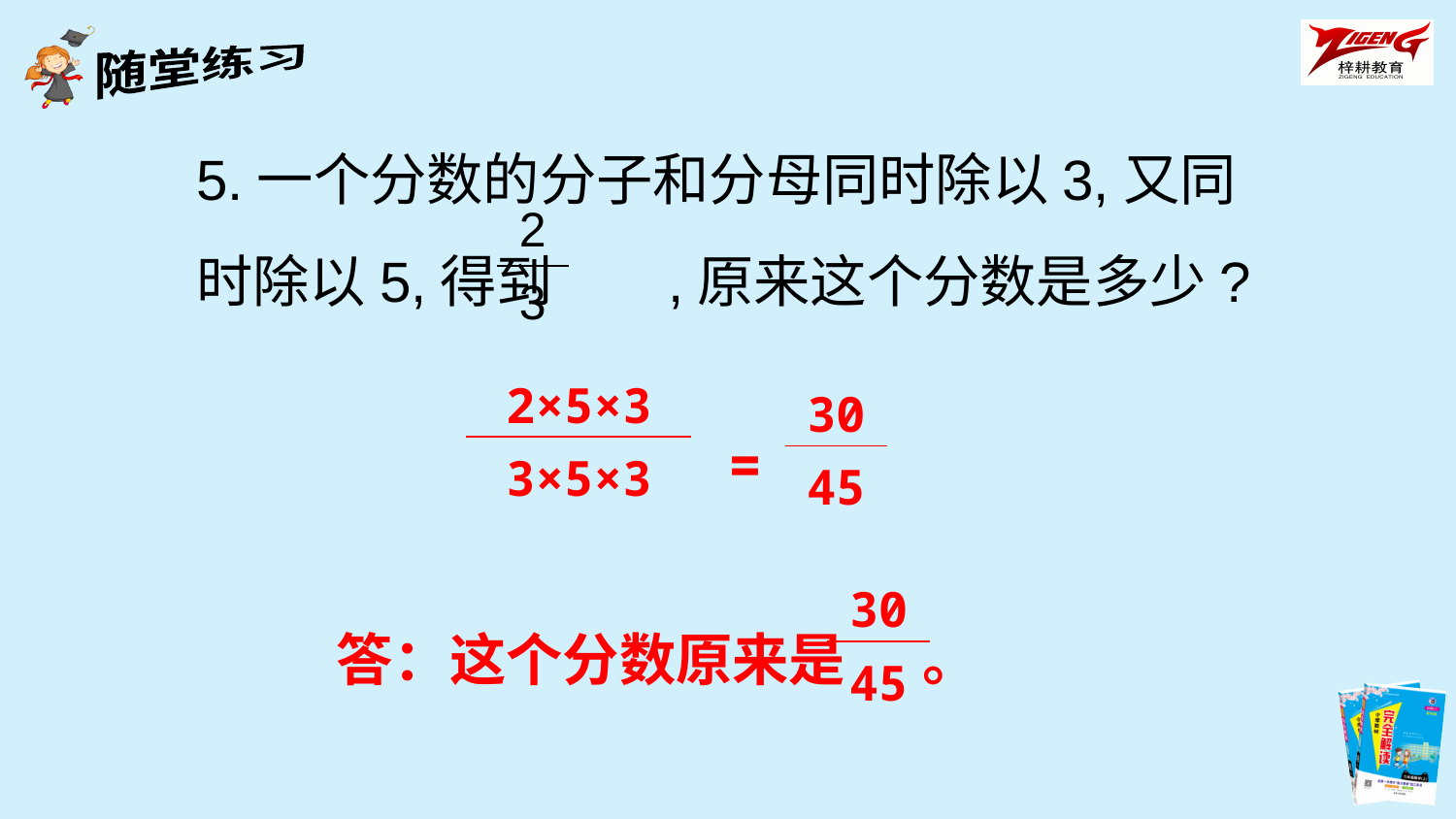

5.一个分数的分子和分母同时除以3,又同时除以5,得到        ,原来这个分数是多少?
| 2 |
| --- |
| 3 |
| 2×5×3 |
| --- |
| 3×5×3 |
| 30 |
| --- |
| 45 |
=
| 30 |
| --- |
| 45 |
答：这个分数原来是      。